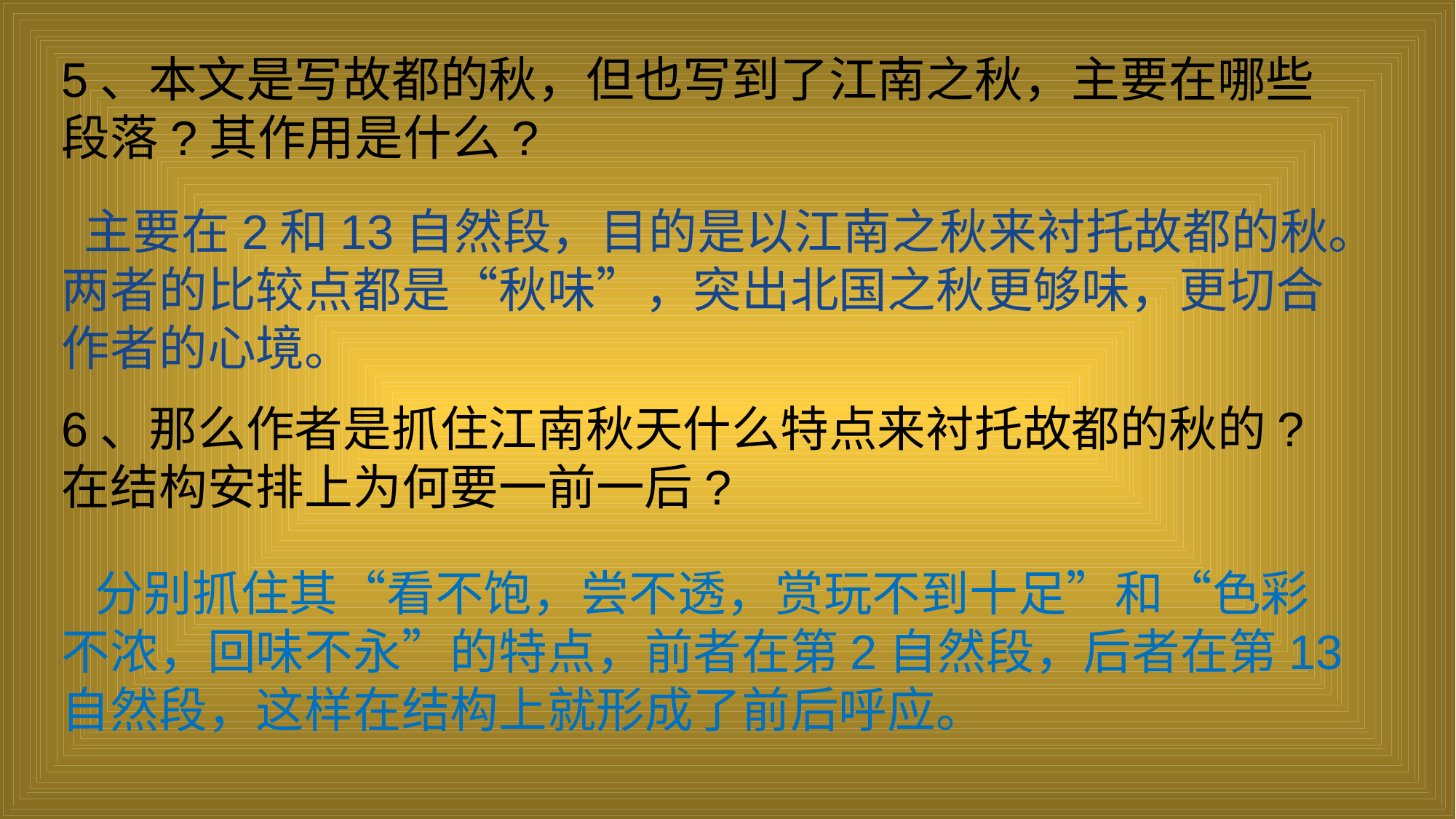

5、本文是写故都的秋，但也写到了江南之秋，主要在哪些段落?其作用是什么?

6、那么作者是抓住江南秋天什么特点来衬托故都的秋的?在结构安排上为何要一前一后?
 主要在2和13自然段，目的是以江南之秋来衬托故都的秋。两者的比较点都是“秋味”，突出北国之秋更够味，更切合作者的心境。
  分别抓住其“看不饱，尝不透，赏玩不到十足”和“色彩不浓，回味不永”的特点，前者在第2自然段，后者在第13自然段，这样在结构上就形成了前后呼应。